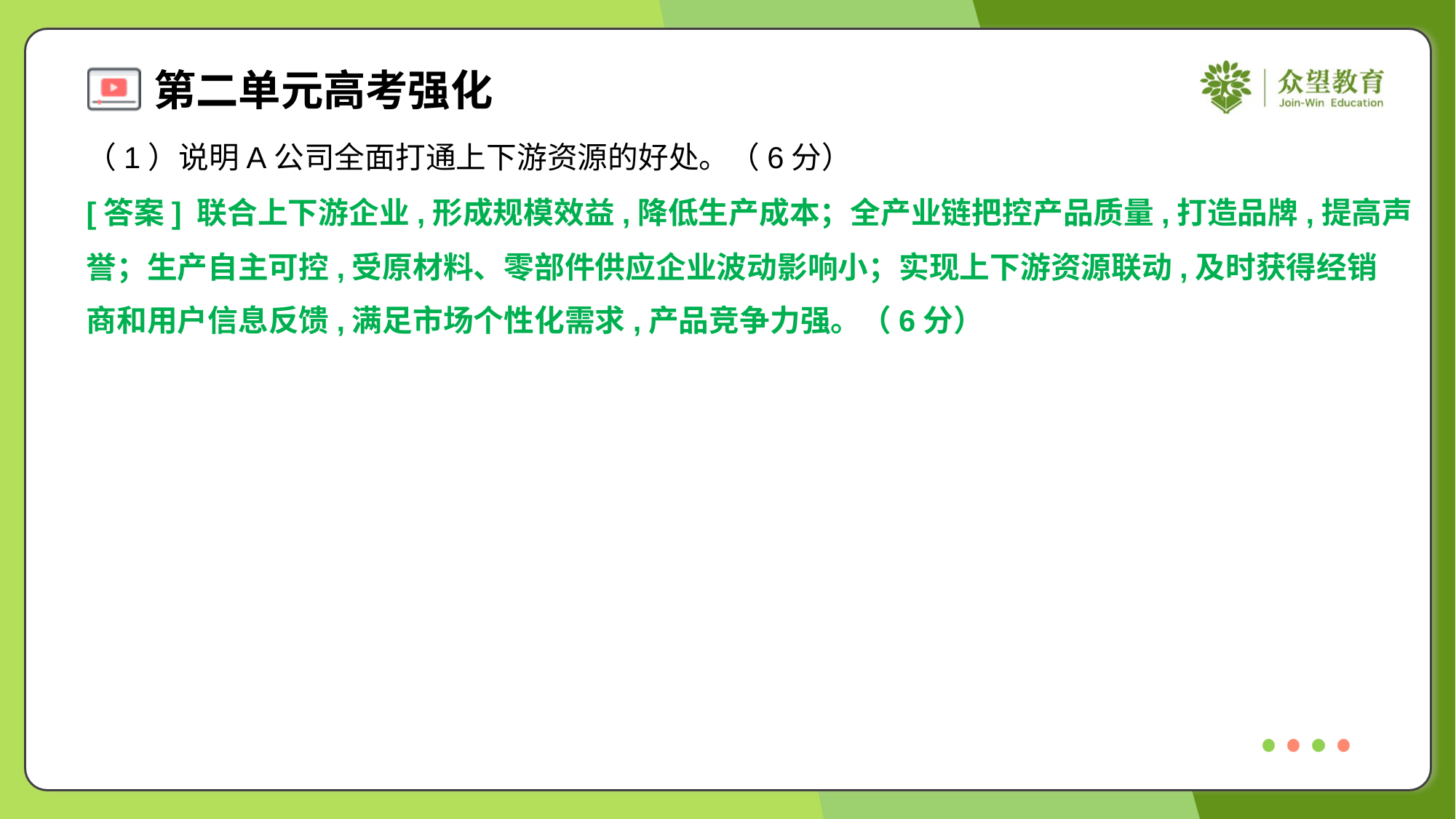

（1）说明A公司全面打通上下游资源的好处。（6分）
[答案] 联合上下游企业,形成规模效益,降低生产成本；全产业链把控产品质量,打造品牌,提高声
誉；生产自主可控,受原材料、零部件供应企业波动影响小；实现上下游资源联动,及时获得经销
商和用户信息反馈,满足市场个性化需求,产品竞争力强。（6分）